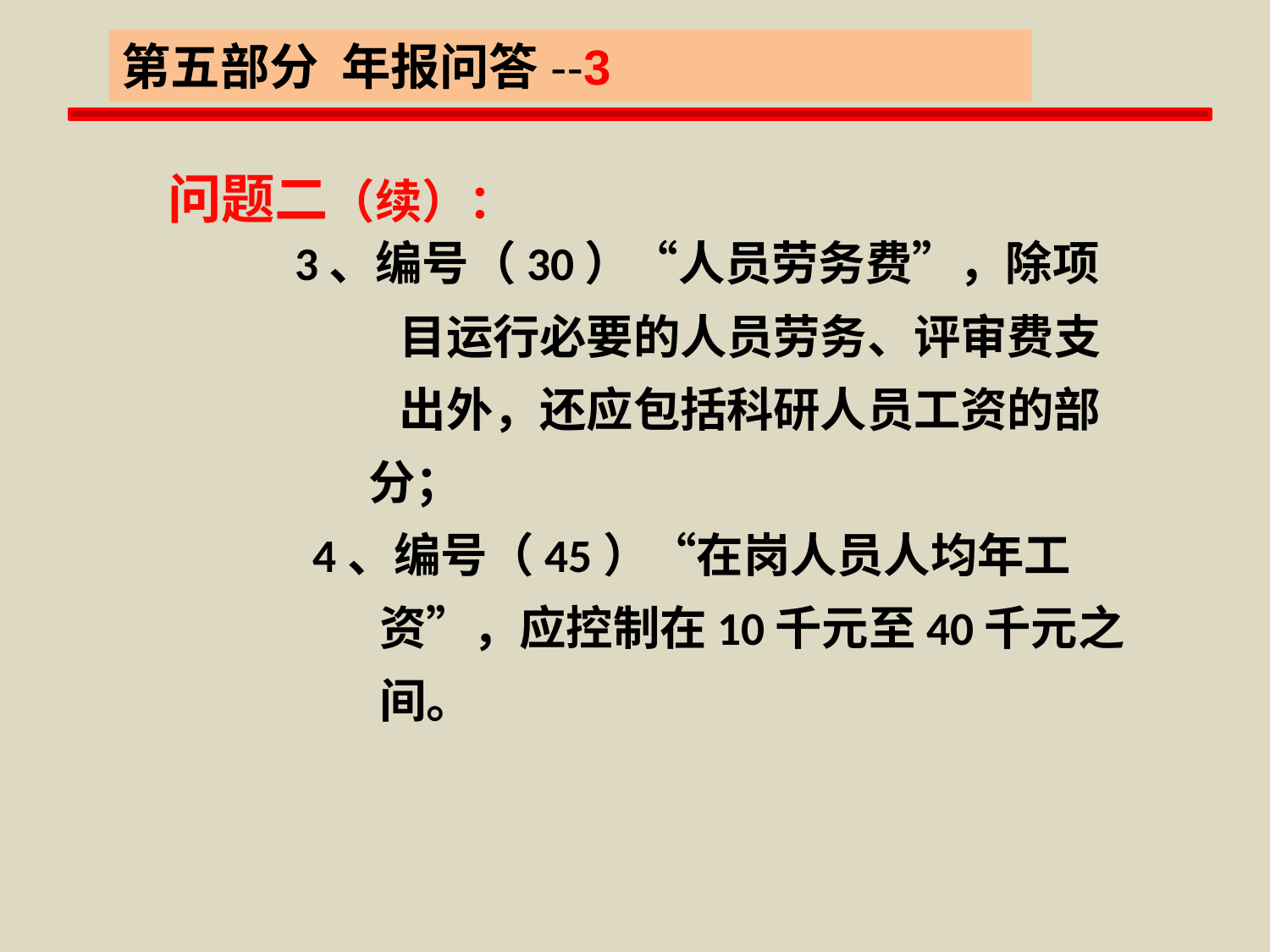

第五部分  年报问答--3
全国普通高等学校科技统计年报培训教材

问题二（续）：
            3、编号（30）“人员劳务费”，除项
                 目运行必要的人员劳务、评审费支
                 出外，还应包括科研人员工资的部
                  分；
       4、编号（45）“在岗人员人均年工
                   资”，应控制在10千元至40千元之
                   间。